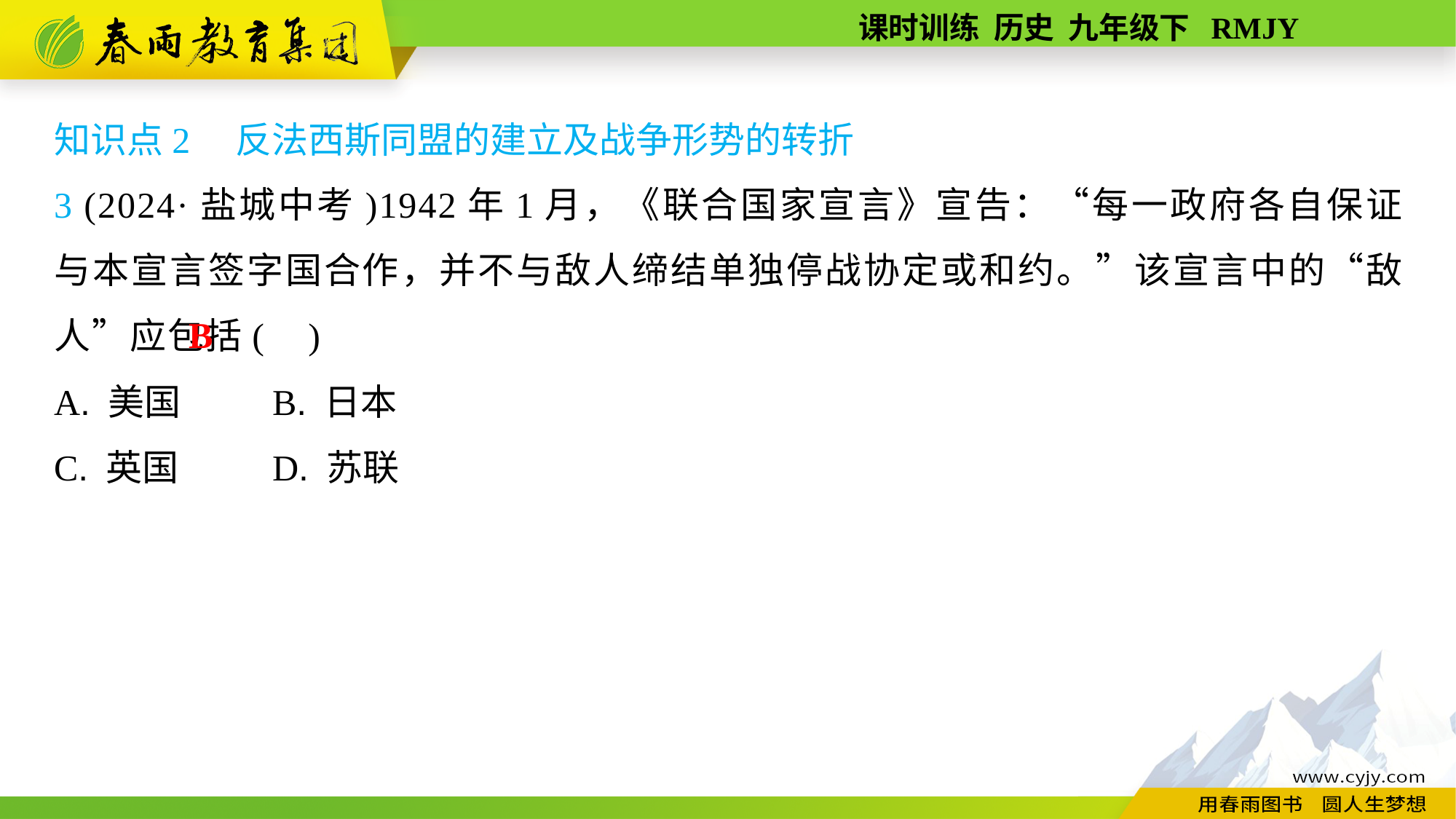

知识点2　反法西斯同盟的建立及战争形势的转折
3 (2024·盐城中考)1942年1月，《联合国家宣言》宣告：“每一政府各自保证与本宣言签字国合作，并不与敌人缔结单独停战协定或和约。”该宣言中的“敌人”应包括(    )
A. 美国	B. 日本
C. 英国	D. 苏联

B